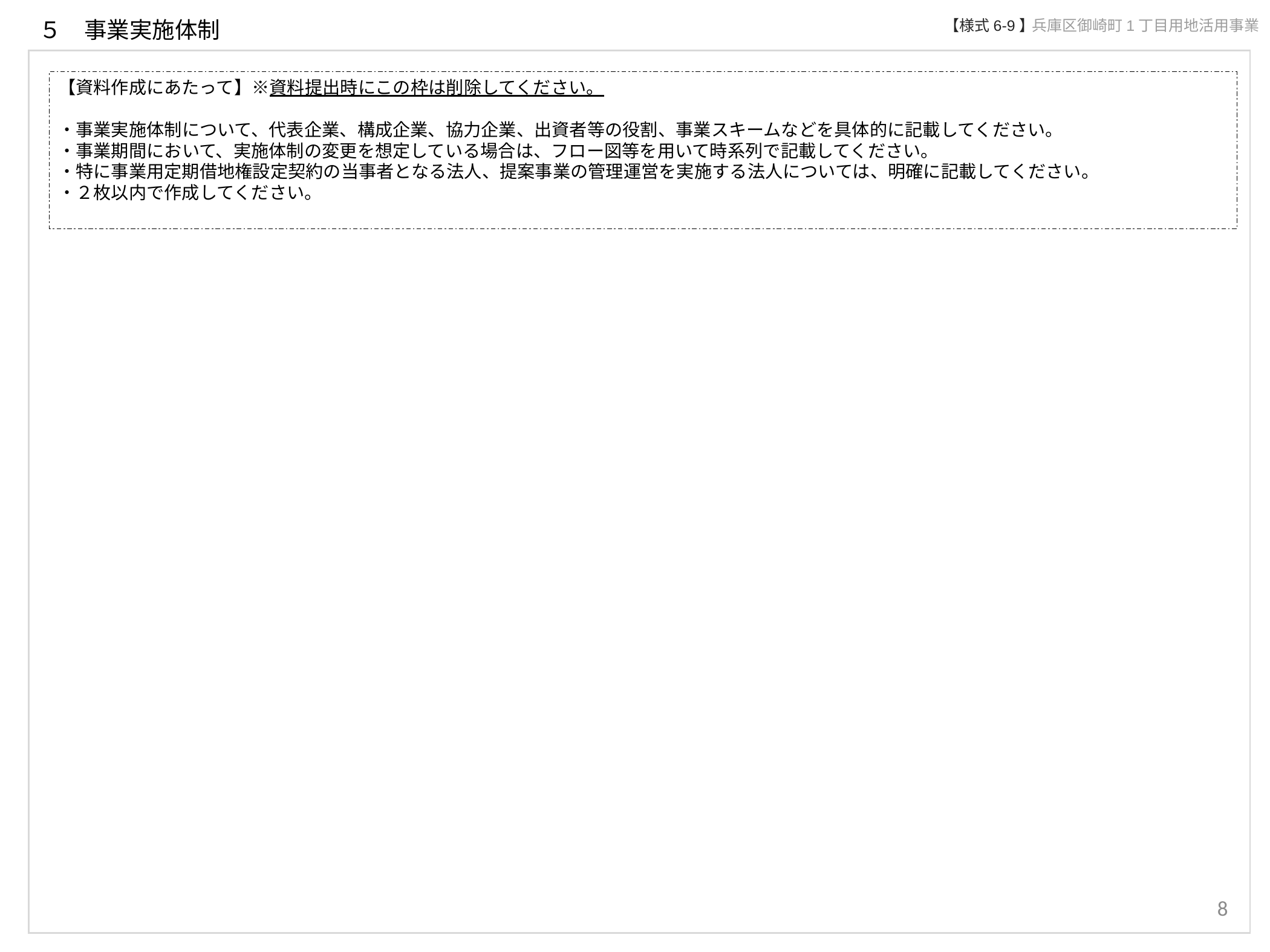

５　事業実施体制
【様式6-9】
兵庫区御崎町1丁目用地活用事業

【資料作成にあたって】※資料提出時にこの枠は削除してください。

・事業実施体制について、代表企業、構成企業、協力企業、出資者等の役割、事業スキームなどを具体的に記載してください。
・事業期間において、実施体制の変更を想定している場合は、フロー図等を用いて時系列で記載してください。
・特に事業用定期借地権設定契約の当事者となる法人、提案事業の管理運営を実施する法人については、明確に記載してください。
・２枚以内で作成してください。

8